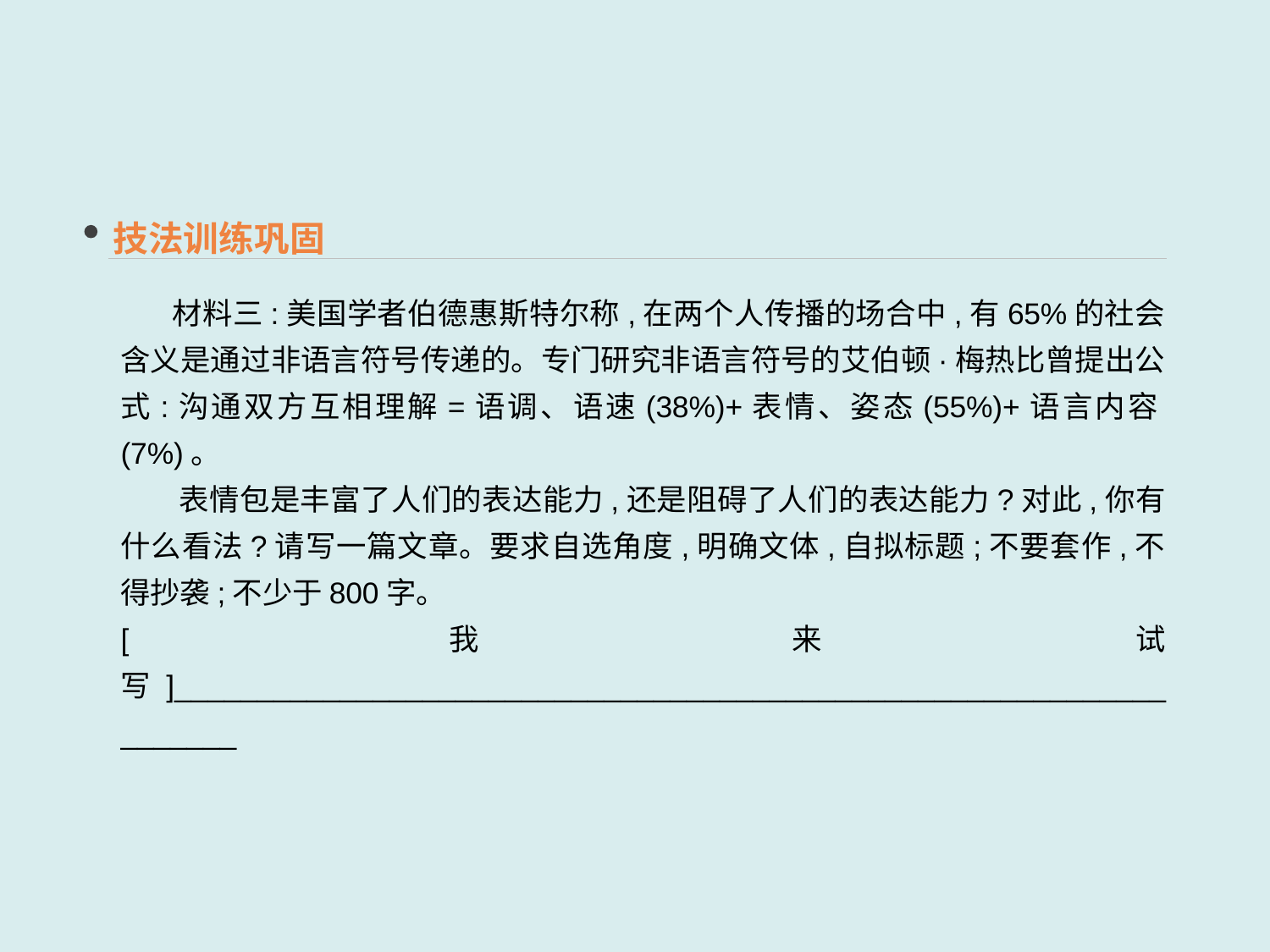

技法训练巩固

      材料三:美国学者伯德惠斯特尔称,在两个人传播的场合中,有65%的社会含义是通过非语言符号传递的。专门研究非语言符号的艾伯顿·梅热比曾提出公式:沟通双方互相理解=语调、语速(38%)+表情、姿态(55%)+语言内容(7%)。
       表情包是丰富了人们的表达能力,还是阻碍了人们的表达能力?对此,你有什么看法?请写一篇文章。要求自选角度,明确文体,自拟标题;不要套作,不得抄袭;不少于800字。
[我来试写]___________________________________________________________________